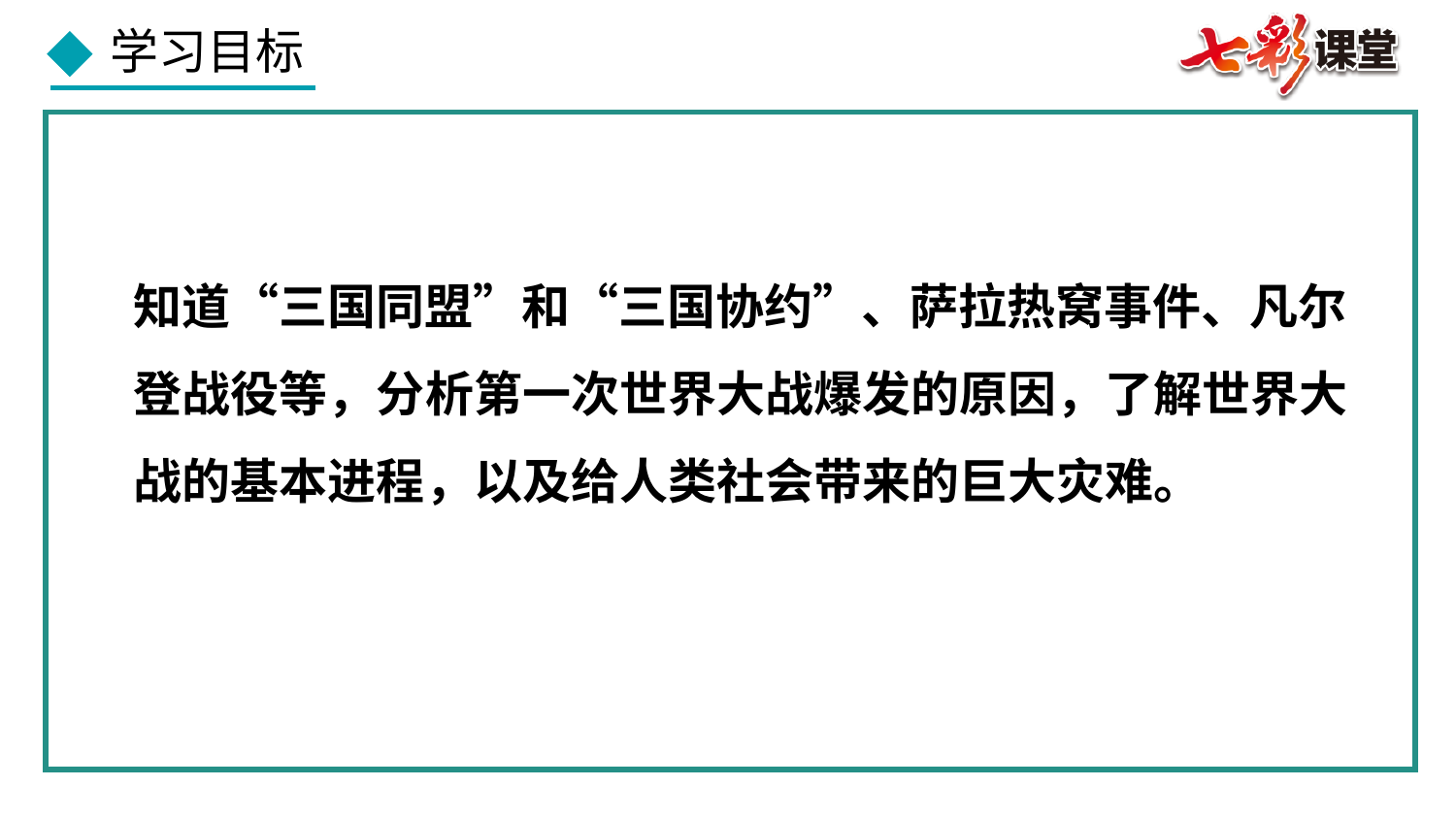

知道“三国同盟”和“三国协约”、萨拉热窝事件、凡尔登战役等，分析第一次世界大战爆发的原因，了解世界大战的基本进程，以及给人类社会带来的巨大灾难。